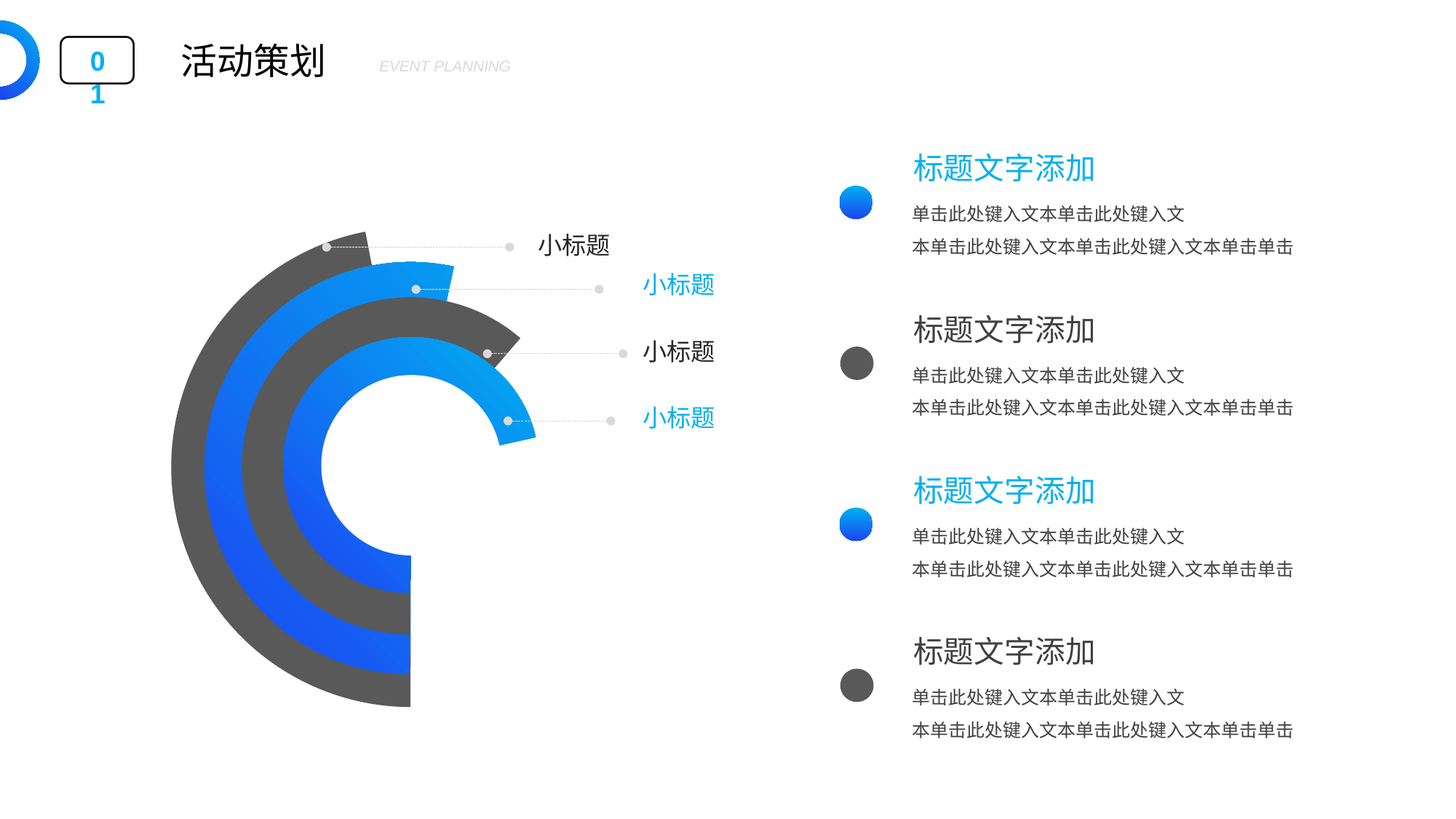

活动策划

01
EVENT PLANNING
标题文字添加
单击此处键入文本单击此处键入文
本单击此处键入文本单击此处键入文本单击单击

小标题

小标题
小标题
小标题
标题文字添加
单击此处键入文本单击此处键入文
本单击此处键入文本单击此处键入文本单击单击

标题文字添加
单击此处键入文本单击此处键入文
本单击此处键入文本单击此处键入文本单击单击

标题文字添加
单击此处键入文本单击此处键入文
本单击此处键入文本单击此处键入文本单击单击